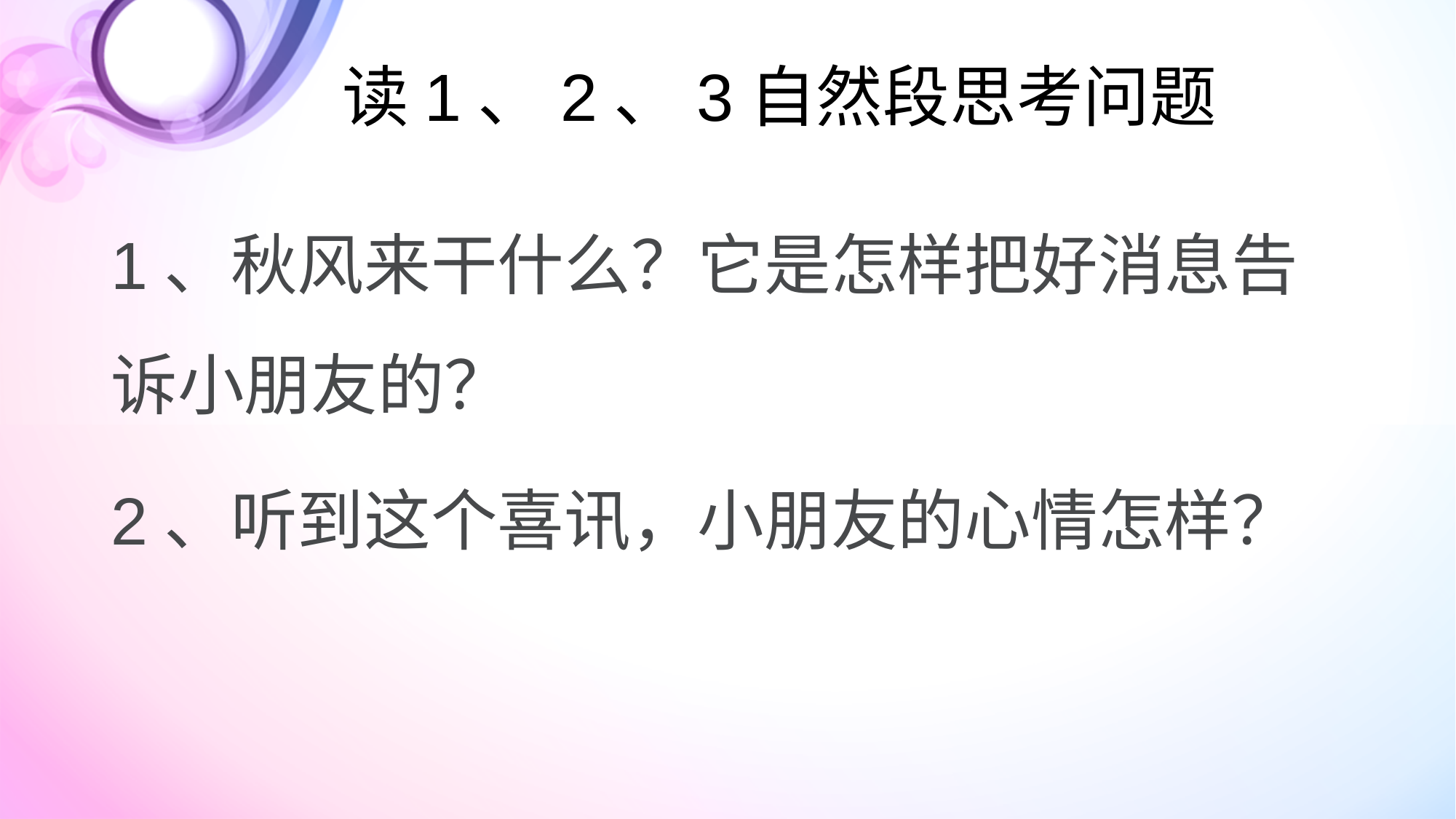

# 读1、2、3自然段思考问题
1、秋风来干什么？它是怎样把好消息告诉小朋友的？
2、听到这个喜讯，小朋友的心情怎样？